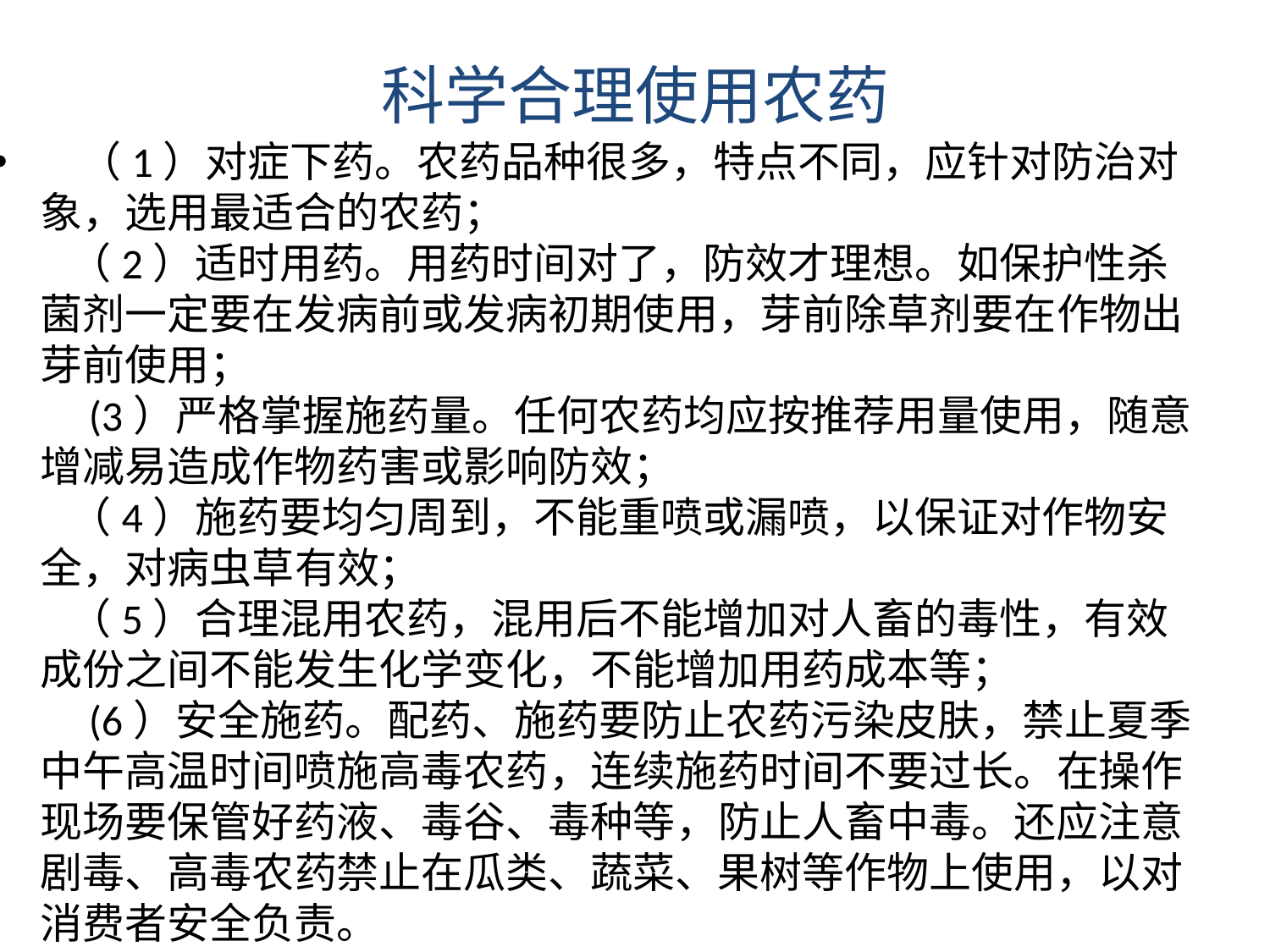

# 科学合理使用农药
   （1）对症下药。农药品种很多，特点不同，应针对防治对象，选用最适合的农药；
   （2）适时用药。用药时间对了，防效才理想。如保护性杀菌剂一定要在发病前或发病初期使用，芽前除草剂要在作物出芽前使用；
    (3）严格掌握施药量。任何农药均应按推荐用量使用，随意增减易造成作物药害或影响防效；
   （4）施药要均匀周到，不能重喷或漏喷，以保证对作物安全，对病虫草有效；
   （5）合理混用农药，混用后不能增加对人畜的毒性，有效成份之间不能发生化学变化，不能增加用药成本等；
    (6）安全施药。配药、施药要防止农药污染皮肤，禁止夏季中午高温时间喷施高毒农药，连续施药时间不要过长。在操作现场要保管好药液、毒谷、毒种等，防止人畜中毒。还应注意剧毒、高毒农药禁止在瓜类、蔬菜、果树等作物上使用，以对消费者安全负责。